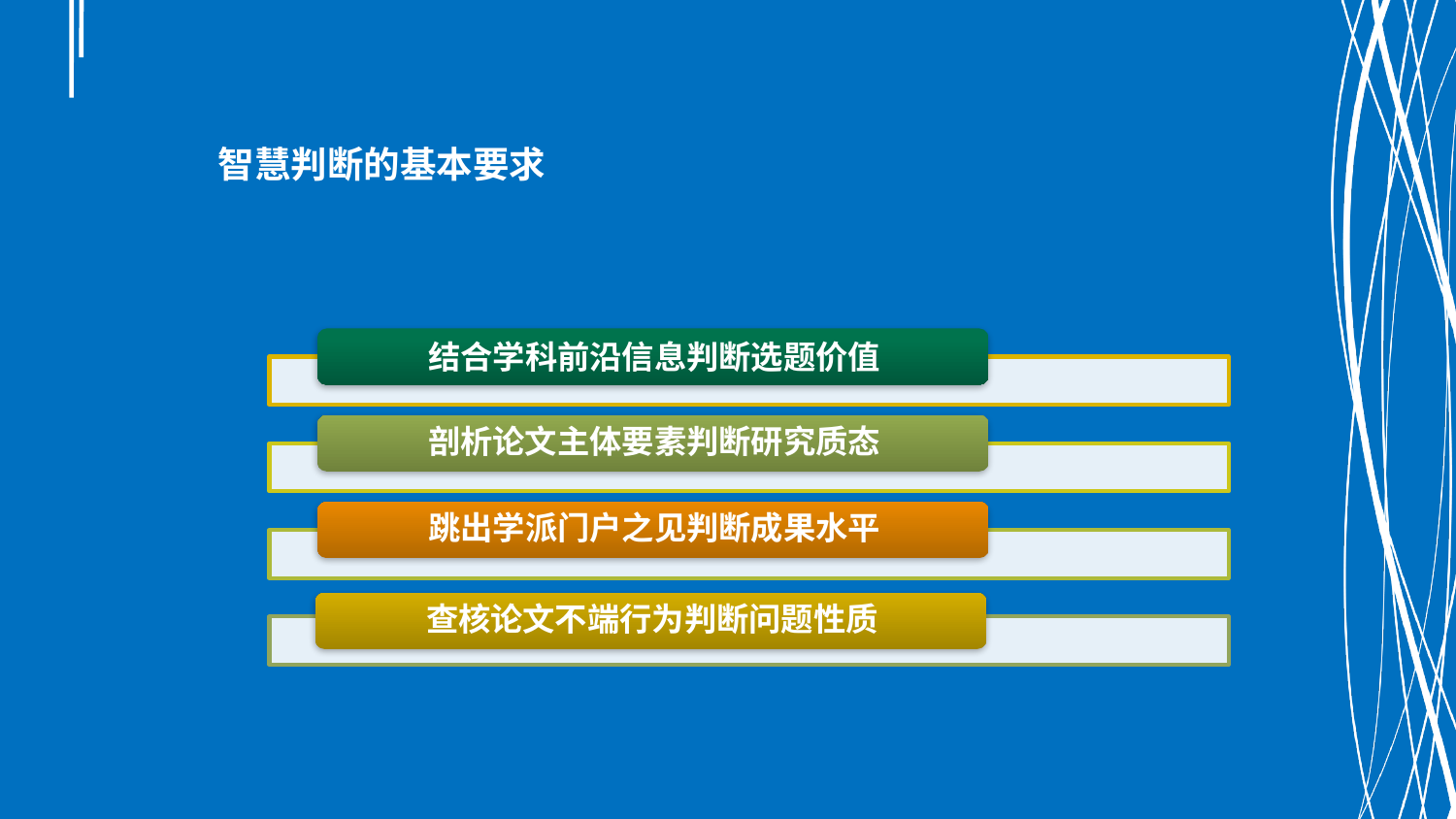

# 智慧判断的基本要求
结合学科前沿信息判断选题价值
剖析论文主体要素判断研究质态
跳出学派门户之见判断成果水平
查核论文不端行为判断问题性质